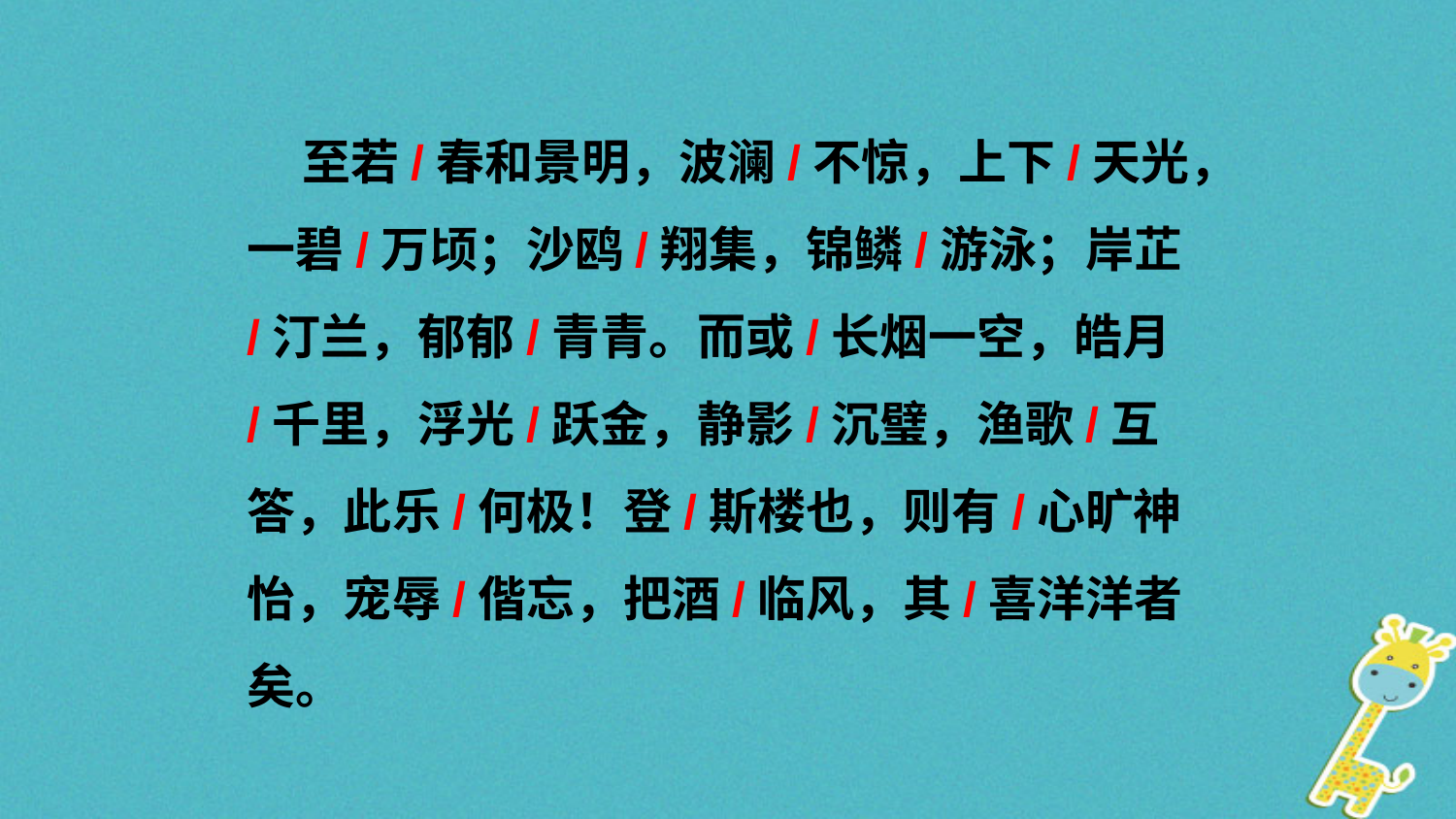

至若/春和景明，波澜/不惊，上下/天光，一碧/万顷；沙鸥/翔集，锦鳞/游泳；岸芷/汀兰，郁郁/青青。而或/长烟一空，皓月/千里，浮光/跃金，静影/沉璧，渔歌/互答，此乐/何极！登/斯楼也，则有/心旷神怡，宠辱/偕忘，把酒/临风，其/喜洋洋者矣。